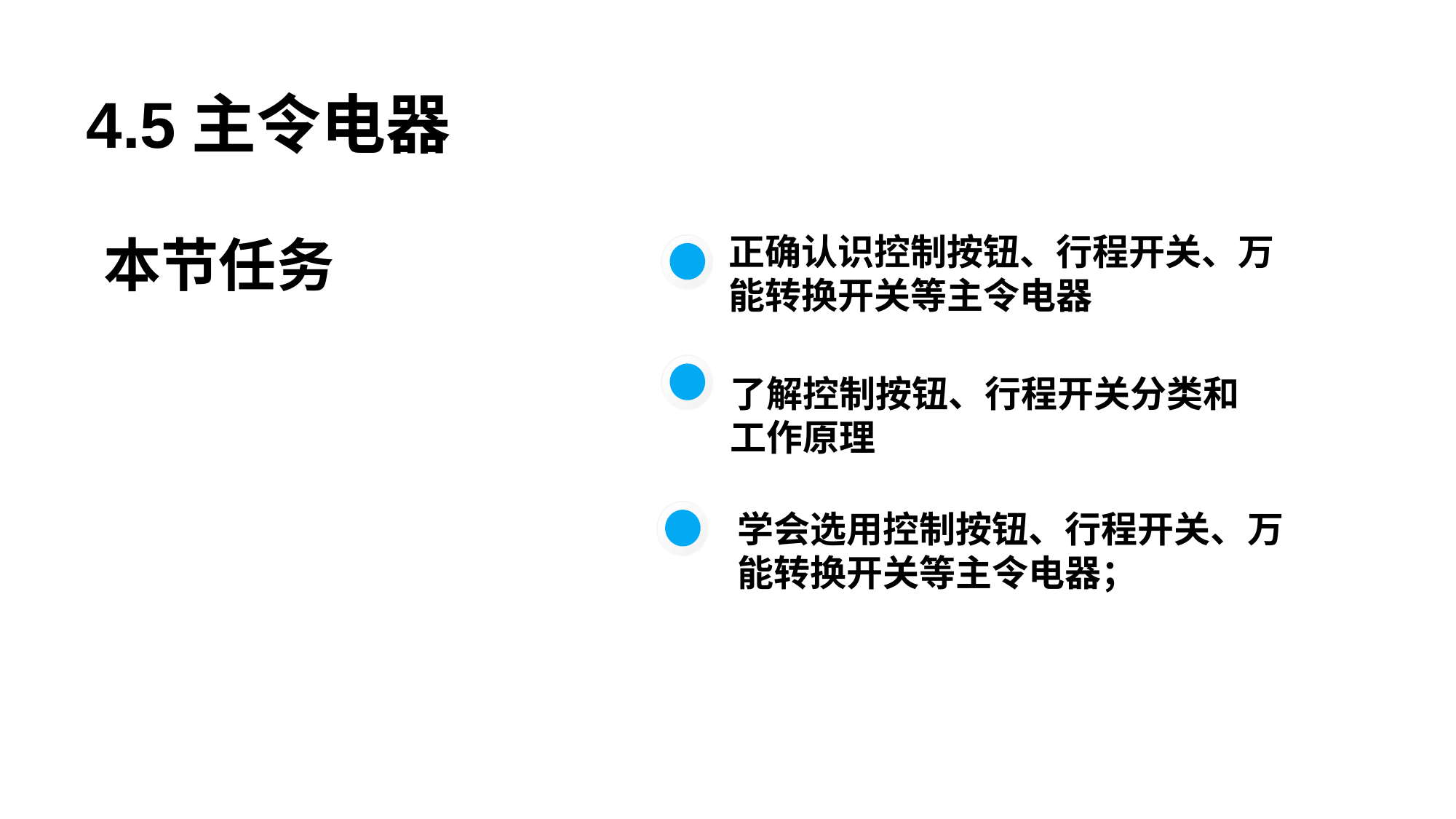

4.5主令电器
本节任务
正确认识控制按钮、行程开关、万能转换开关等主令电器

了解控制按钮、行程开关分类和工作原理

学会选用控制按钮、行程开关、万能转换开关等主令电器；